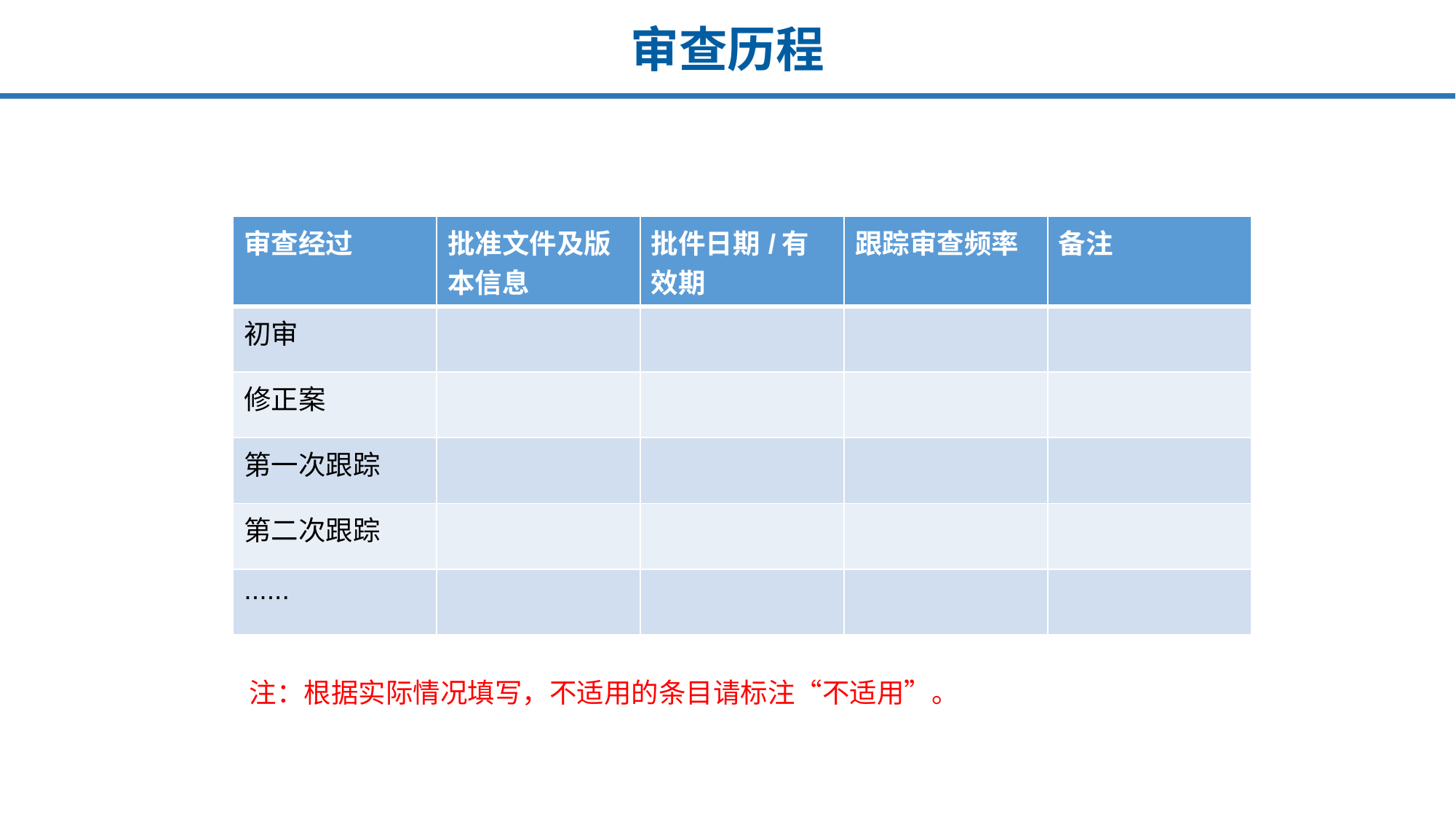

# 审查历程
| 审查经过 | 批准文件及版本信息 | 批件日期/有效期 | 跟踪审查频率 | 备注 |
| --- | --- | --- | --- | --- |
| 初审 |  |  |  |  |
| 修正案 |  |  |  |  |
| 第一次跟踪 |  |  |  |  |
| 第二次跟踪 |  |  |  |  |
| ...... |  |  |  |  |
注：根据实际情况填写，不适用的条目请标注“不适用”。